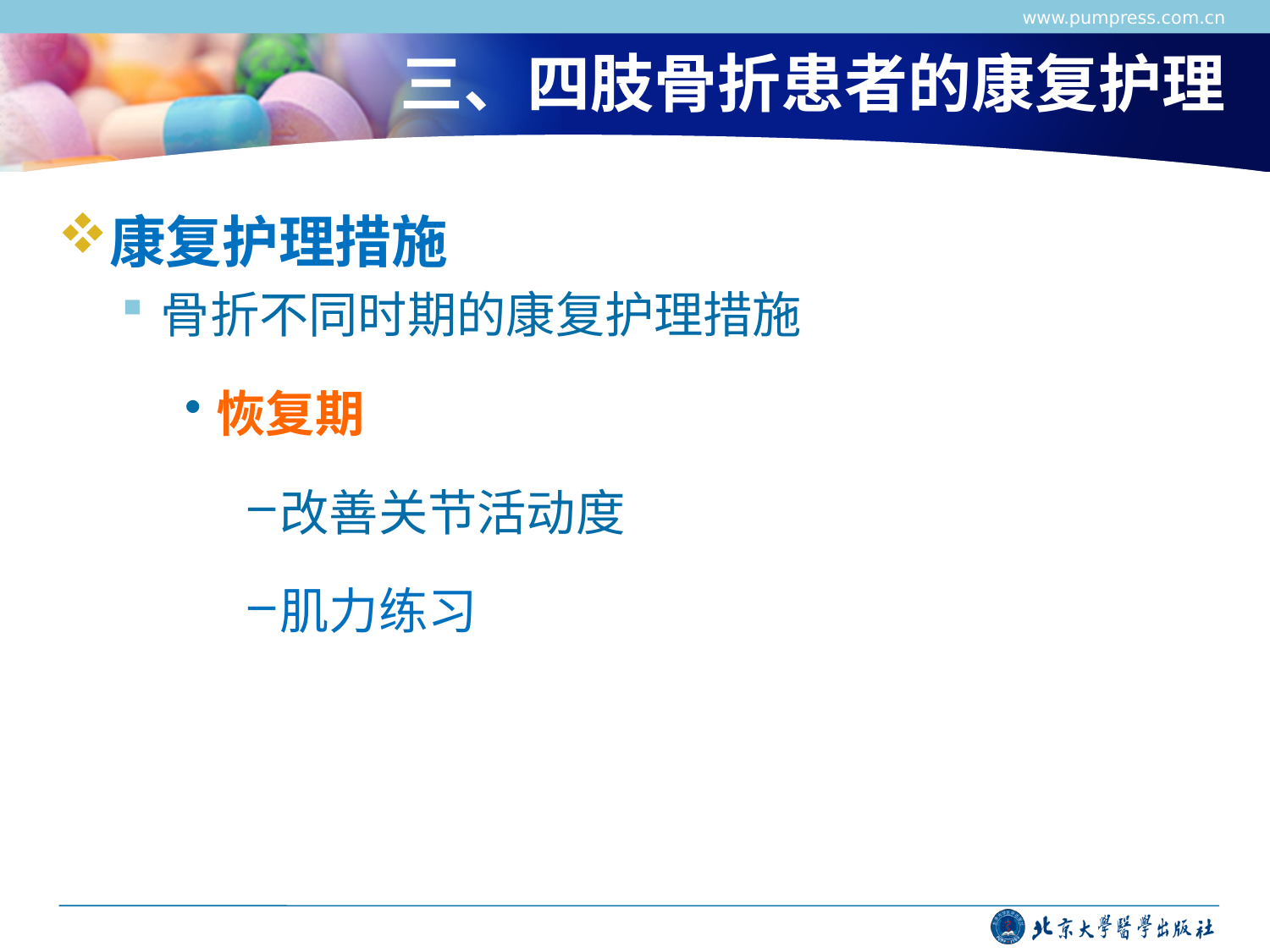

www.pumpress.com.cn
# 三、四肢骨折患者的康复护理
康复护理措施
骨折不同时期的康复护理措施
恢复期
改善关节活动度
肌力练习